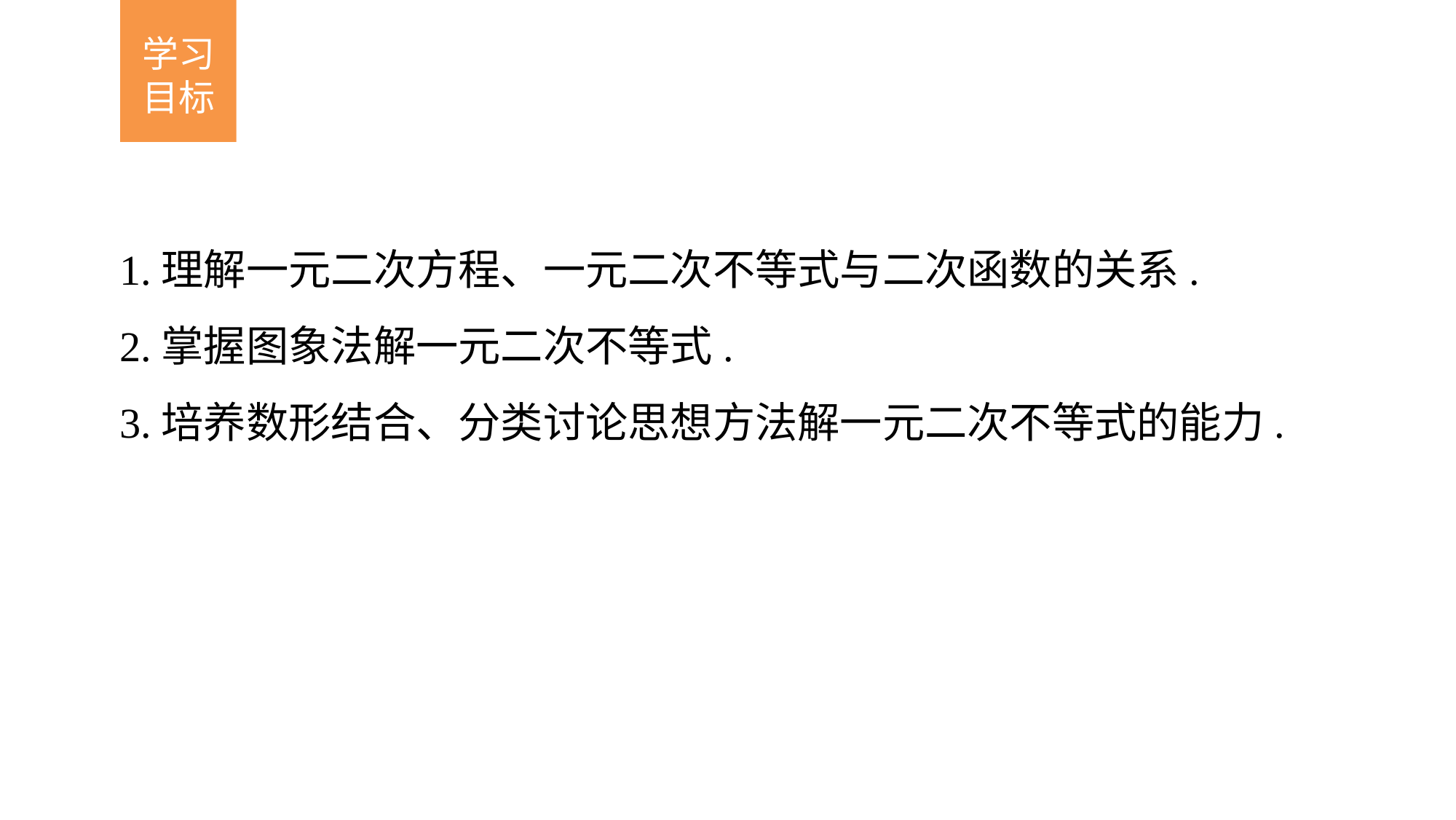

学习目标
1.理解一元二次方程、一元二次不等式与二次函数的关系.
2.掌握图象法解一元二次不等式.
3.培养数形结合、分类讨论思想方法解一元二次不等式的能力.